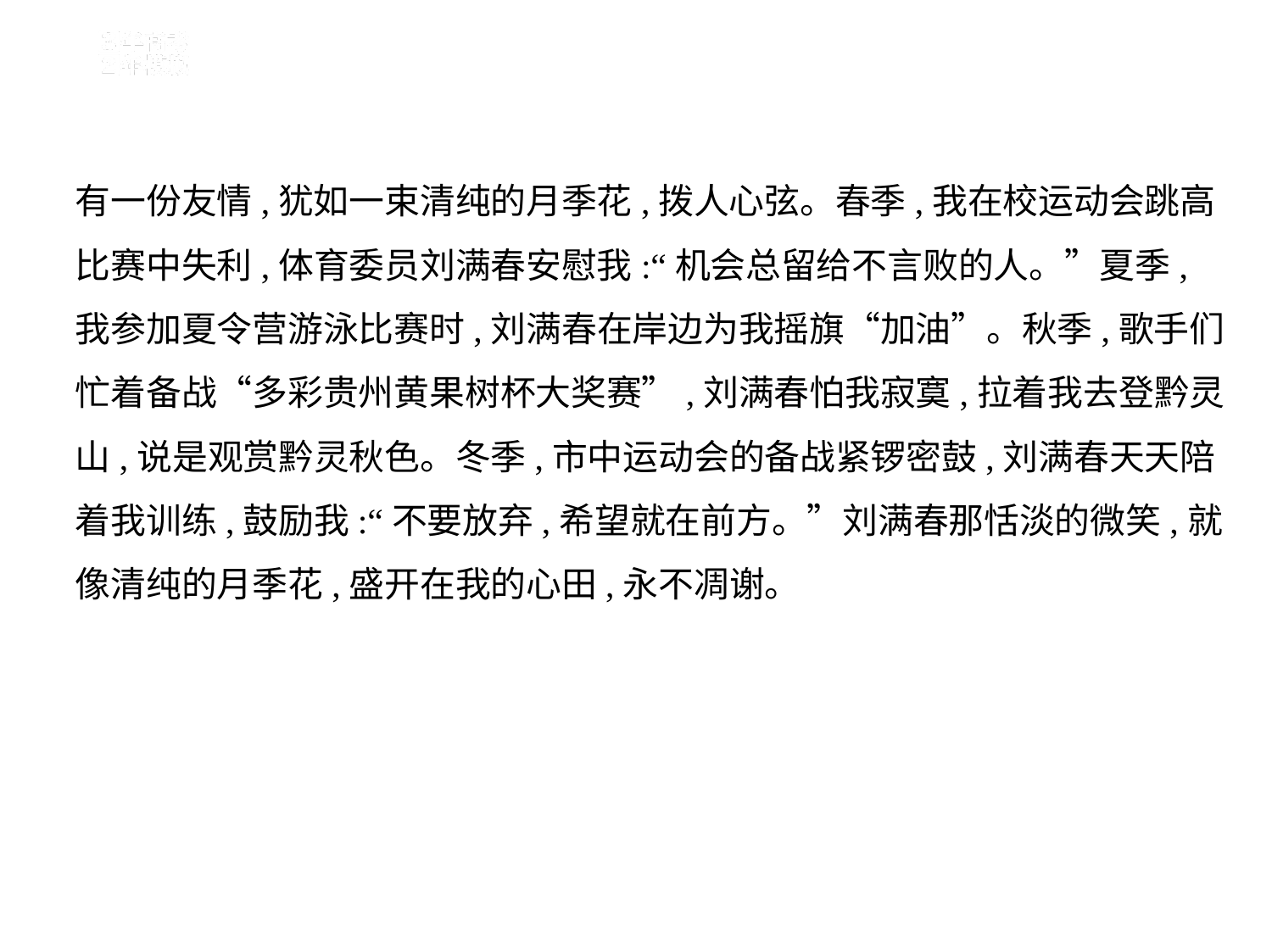

有一份友情,犹如一束清纯的月季花,拨人心弦。春季,我在校运动会跳高
比赛中失利,体育委员刘满春安慰我:“机会总留给不言败的人。”夏季,
我参加夏令营游泳比赛时,刘满春在岸边为我摇旗“加油”。秋季,歌手们
忙着备战“多彩贵州黄果树杯大奖赛”,刘满春怕我寂寞,拉着我去登黔灵
山,说是观赏黔灵秋色。冬季,市中运动会的备战紧锣密鼓,刘满春天天陪
着我训练,鼓励我:“不要放弃,希望就在前方。”刘满春那恬淡的微笑,就
像清纯的月季花,盛开在我的心田,永不凋谢。